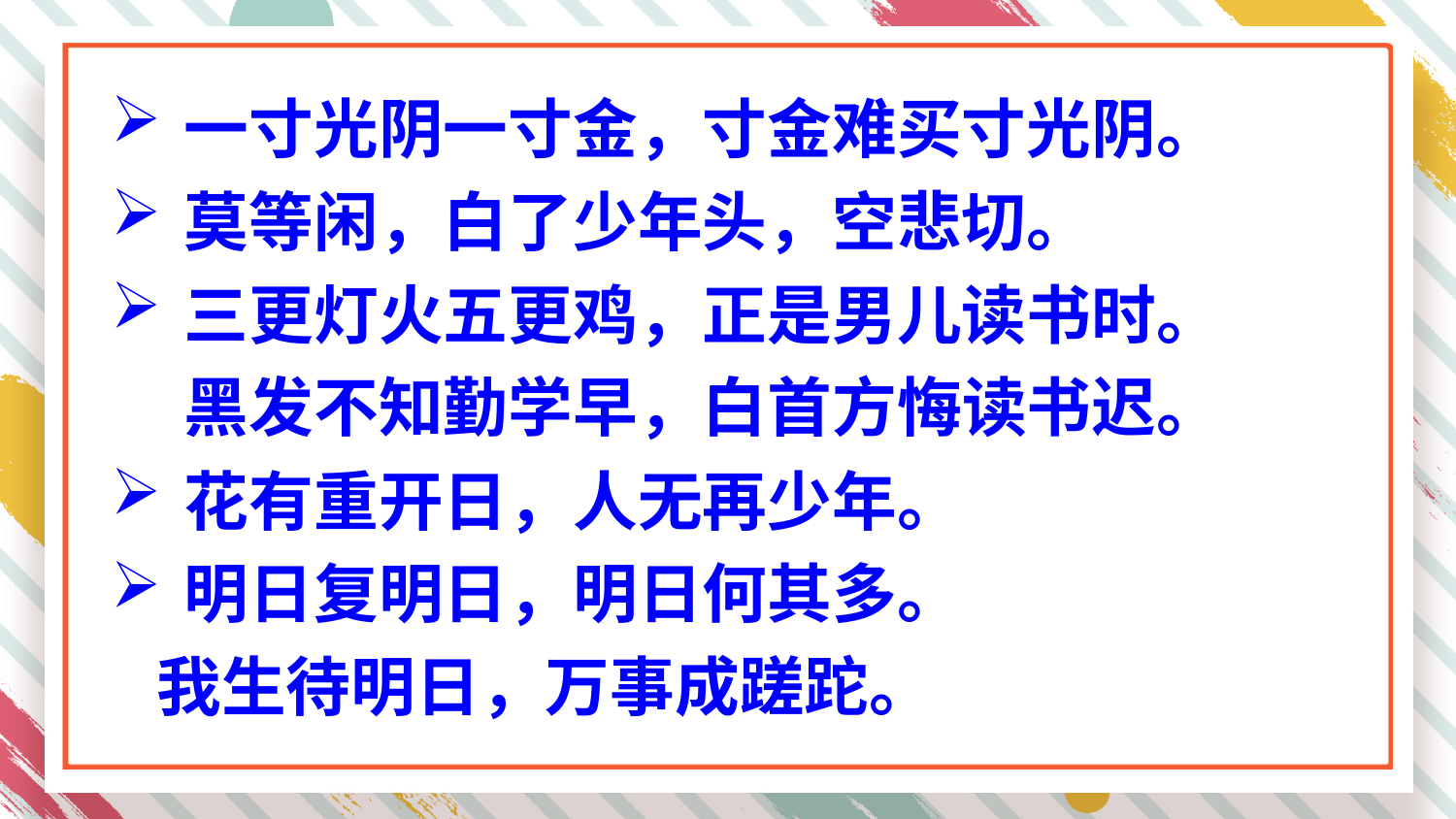

一寸光阴一寸金，寸金难买寸光阴。
莫等闲，白了少年头，空悲切。
三更灯火五更鸡，正是男儿读书时。黑发不知勤学早，白首方悔读书迟。
花有重开日，人无再少年。
明日复明日，明日何其多。
  我生待明日，万事成蹉跎。